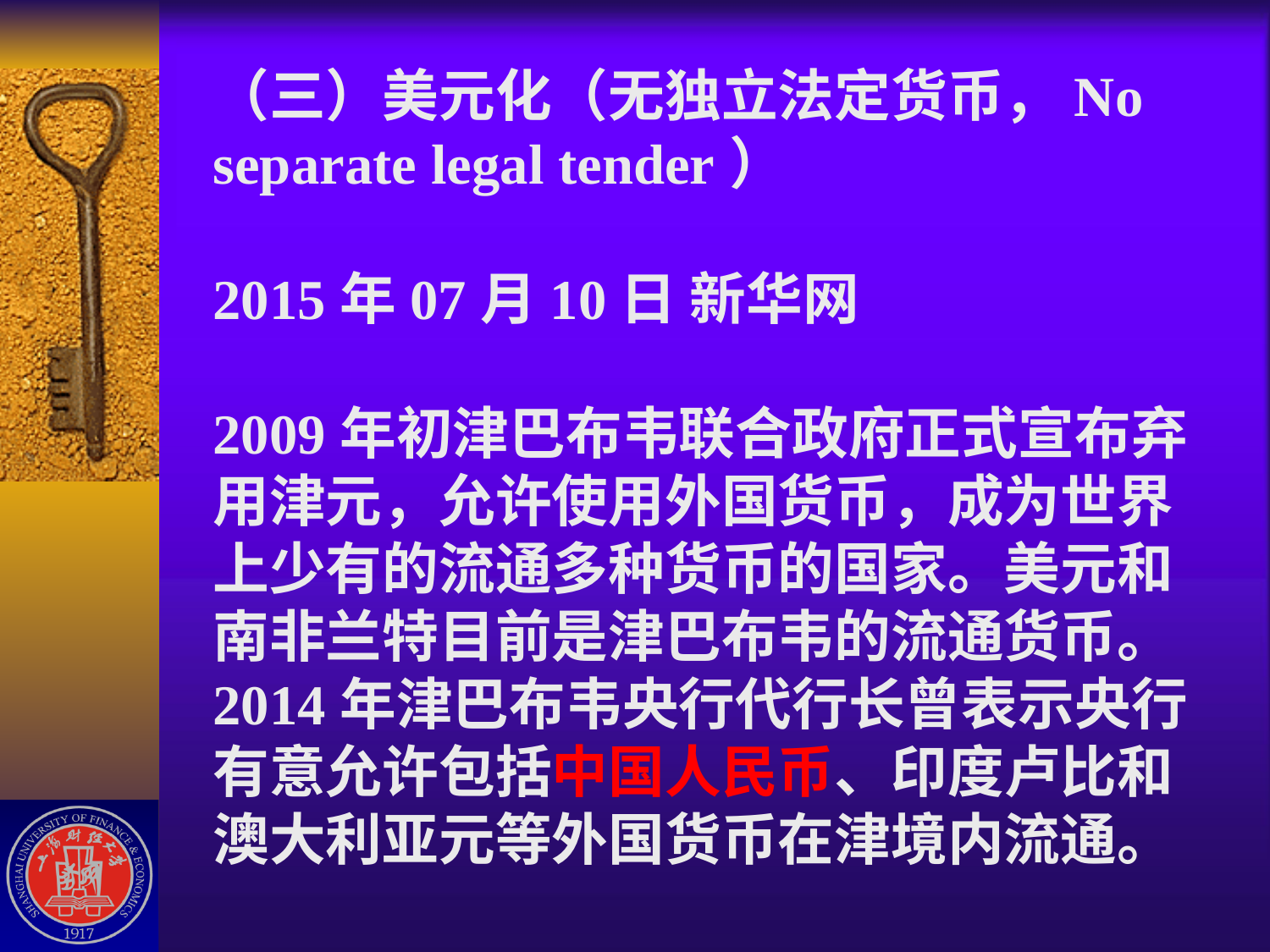

# （三）美元化（无独立法定货币，No separate legal tender） 2015年07月10日 新华网 2009年初津巴布韦联合政府正式宣布弃用津元，允许使用外国货币，成为世界上少有的流通多种货币的国家。美元和南非兰特目前是津巴布韦的流通货币。 2014年津巴布韦央行代行长曾表示央行有意允许包括中国人民币、印度卢比和澳大利亚元等外国货币在津境内流通。